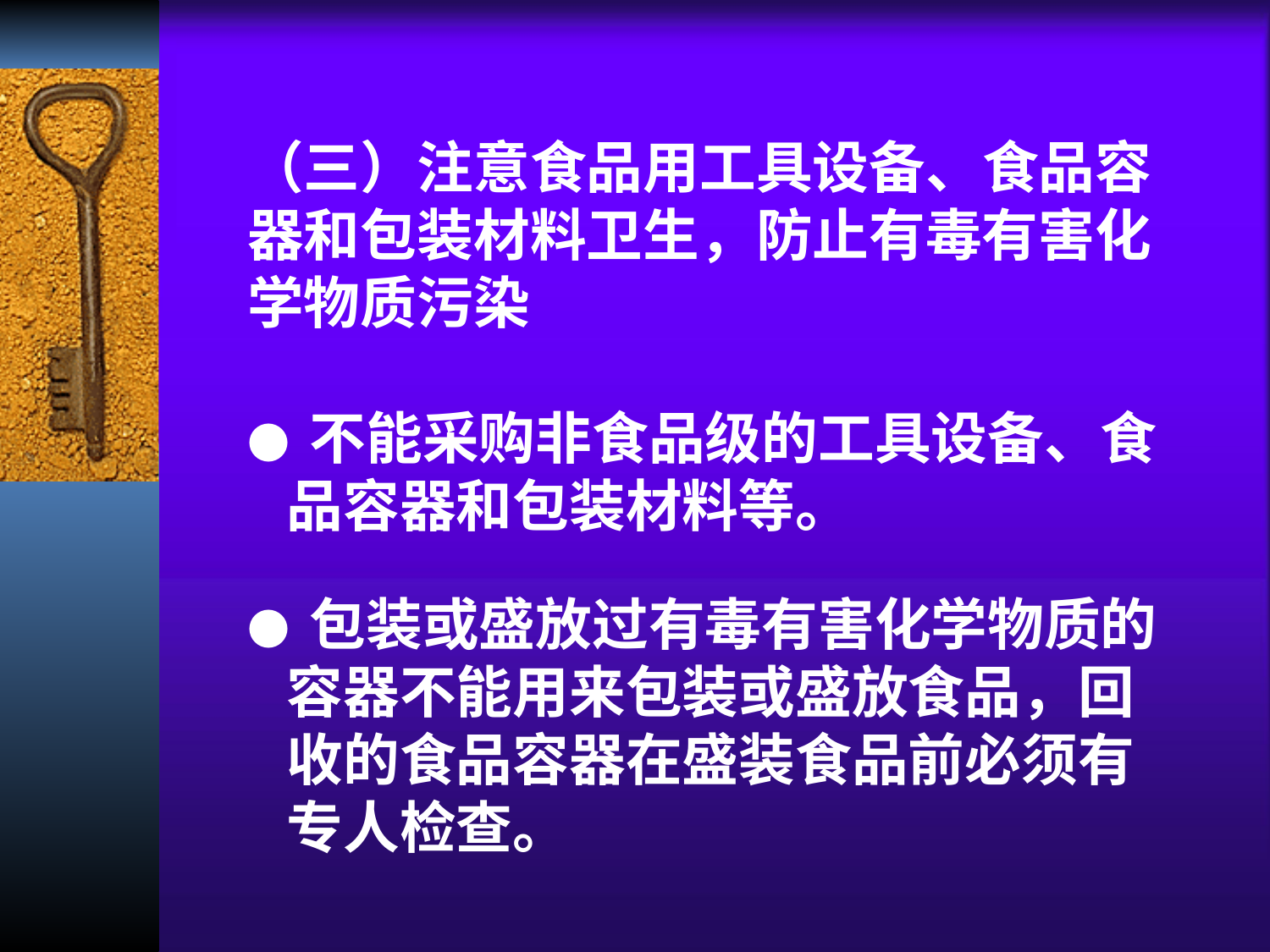

（三）注意食品用工具设备、食品容器和包装材料卫生，防止有毒有害化学物质污染

● 不能采购非食品级的工具设备、食
  品容器和包装材料等。

● 包装或盛放过有毒有害化学物质的
  容器不能用来包装或盛放食品，回
  收的食品容器在盛装食品前必须有
  专人检查。